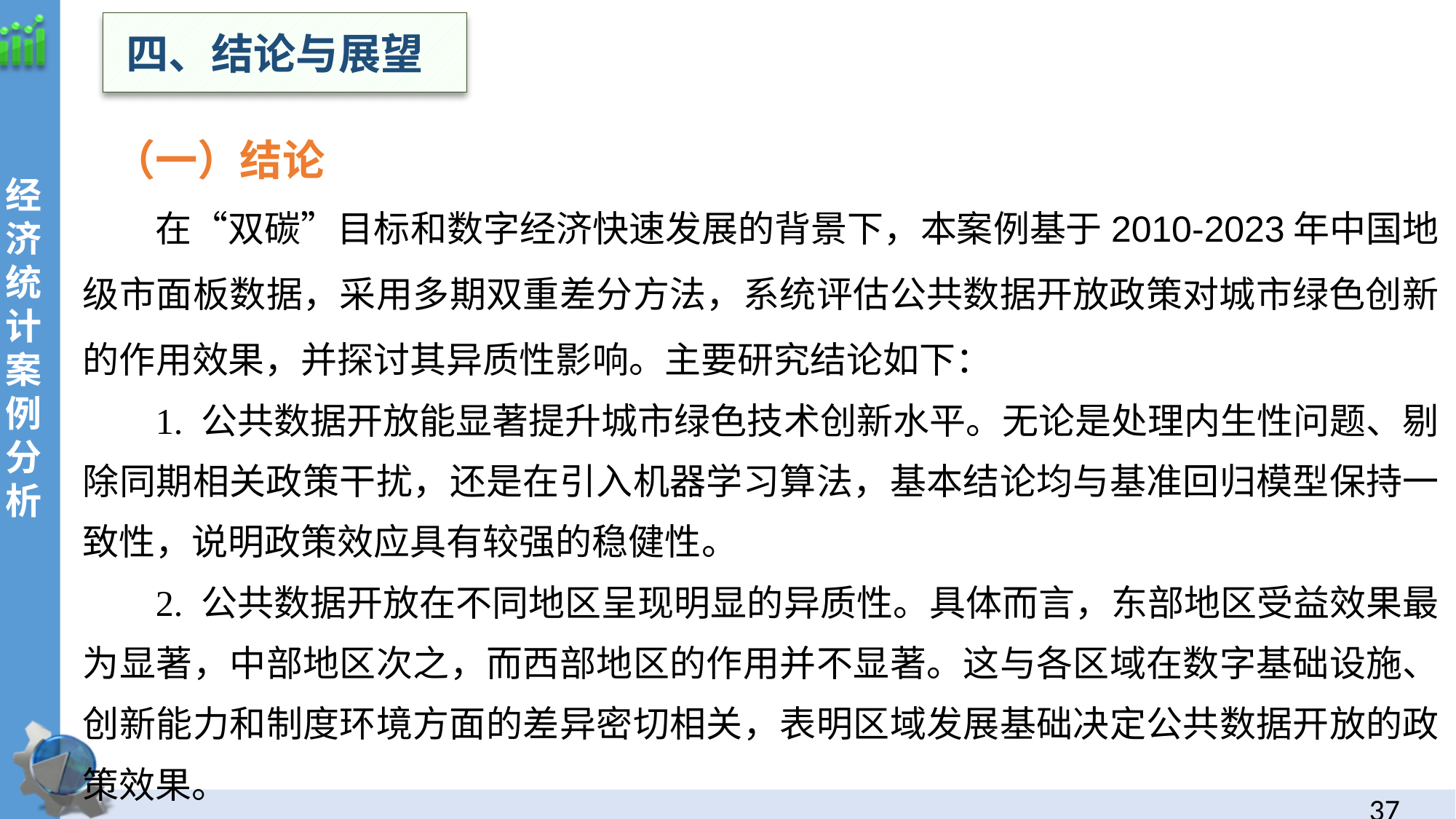

四、结论与展望

（一）结论
在“双碳”目标和数字经济快速发展的背景下，本案例基于2010-2023年中国地级市面板数据，采用多期双重差分方法，系统评估公共数据开放政策对城市绿色创新的作用效果，并探讨其异质性影响。主要研究结论如下：
1. 公共数据开放能显著提升城市绿色技术创新水平。无论是处理内生性问题、剔除同期相关政策干扰，还是在引入机器学习算法，基本结论均与基准回归模型保持一致性，说明政策效应具有较强的稳健性。
2. 公共数据开放在不同地区呈现明显的异质性。具体而言，东部地区受益效果最为显著，中部地区次之，而西部地区的作用并不显著。这与各区域在数字基础设施、创新能力和制度环境方面的差异密切相关，表明区域发展基础决定公共数据开放的政策效果。

经
济统计案例分析

37